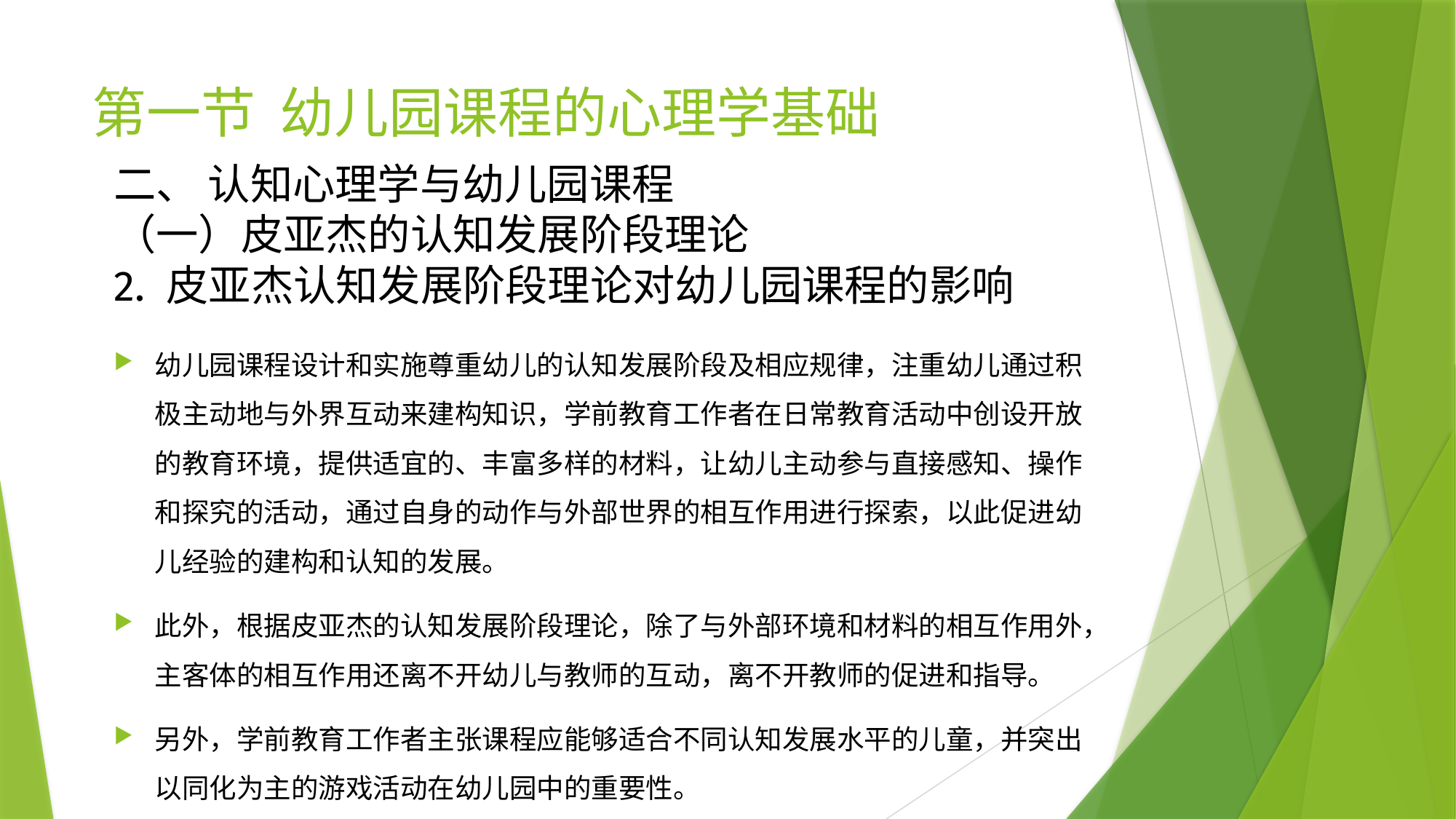

# 第一节  幼儿园课程的心理学基础
二、 认知心理学与幼儿园课程
（一）皮亚杰的认知发展阶段理论
2. 皮亚杰认知发展阶段理论对幼儿园课程的影响
幼儿园课程设计和实施尊重幼儿的认知发展阶段及相应规律，注重幼儿通过积极主动地与外界互动来建构知识，学前教育工作者在日常教育活动中创设开放的教育环境，提供适宜的、丰富多样的材料，让幼儿主动参与直接感知、操作和探究的活动，通过自身的动作与外部世界的相互作用进行探索，以此促进幼儿经验的建构和认知的发展。
此外，根据皮亚杰的认知发展阶段理论，除了与外部环境和材料的相互作用外，主客体的相互作用还离不开幼儿与教师的互动，离不开教师的促进和指导。
另外，学前教育工作者主张课程应能够适合不同认知发展水平的儿童，并突出以同化为主的游戏活动在幼儿园中的重要性。